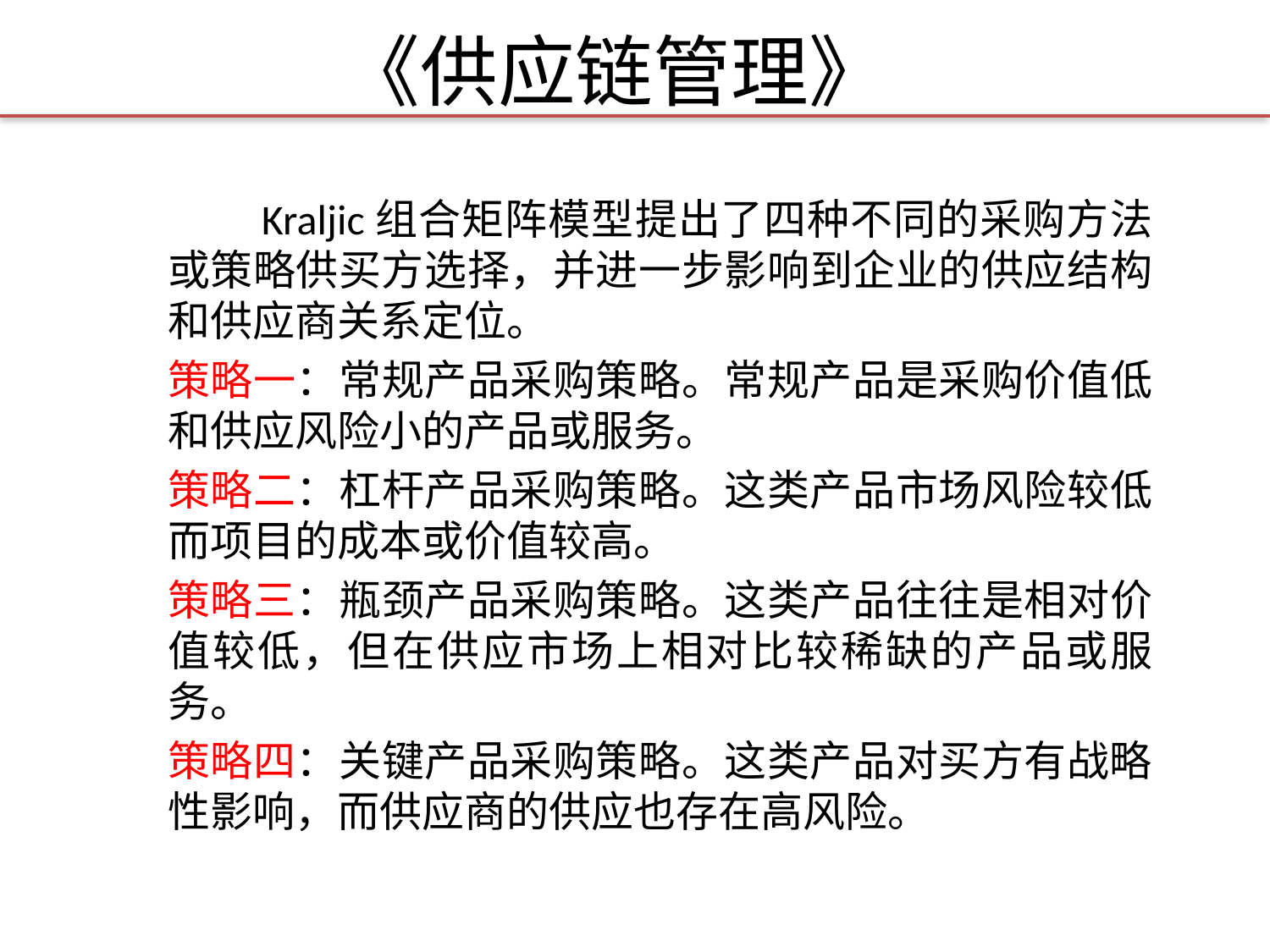

# 《供应链管理》
         Kraljic组合矩阵模型提出了四种不同的采购方法或策略供买方选择，并进一步影响到企业的供应结构和供应商关系定位。
策略一：常规产品采购策略。常规产品是采购价值低和供应风险小的产品或服务。
策略二：杠杆产品采购策略。这类产品市场风险较低而项目的成本或价值较高。
策略三：瓶颈产品采购策略。这类产品往往是相对价值较低，但在供应市场上相对比较稀缺的产品或服务。
策略四：关键产品采购策略。这类产品对买方有战略性影响，而供应商的供应也存在高风险。